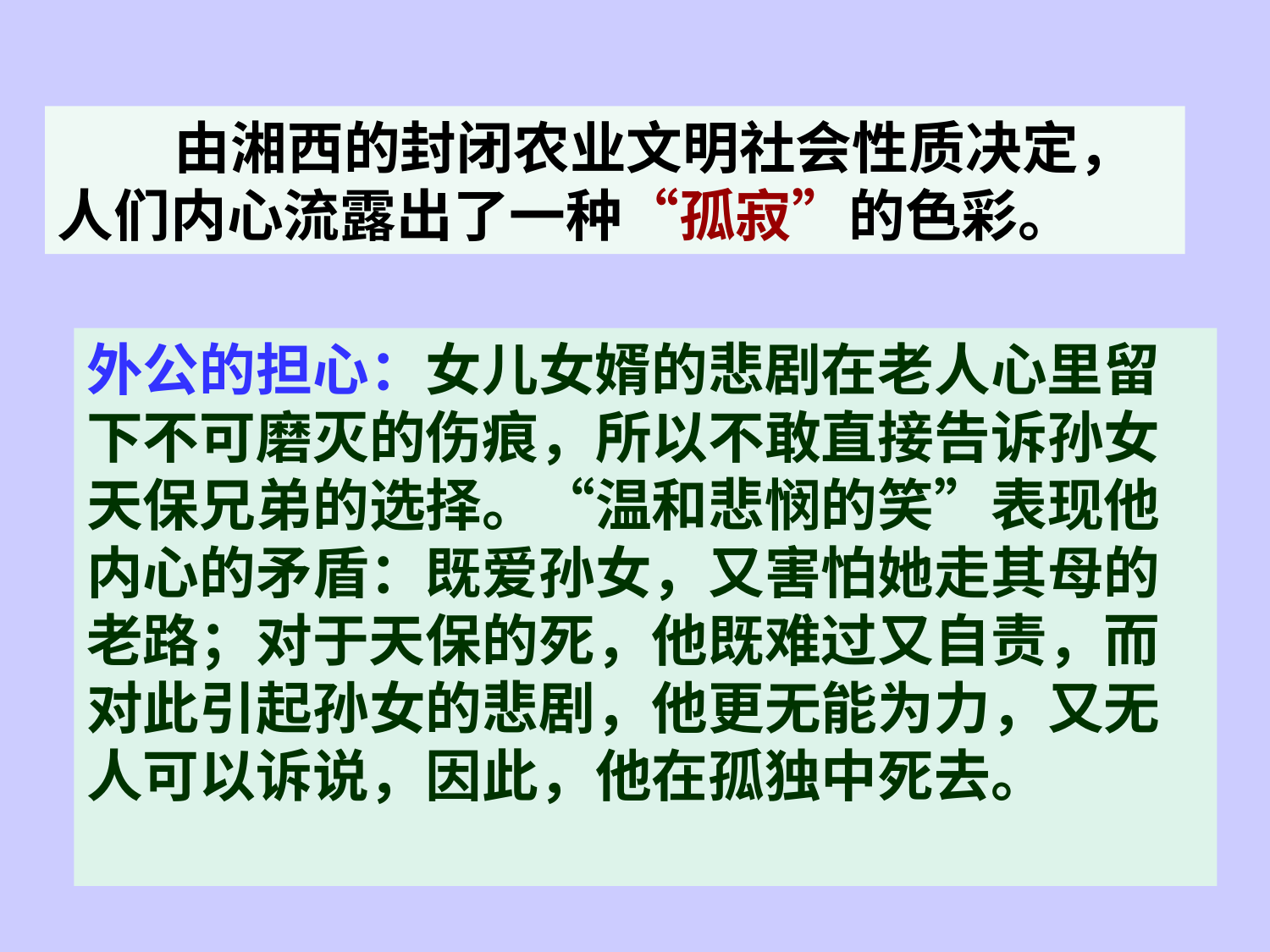

由湘西的封闭农业文明社会性质决定，人们内心流露出了一种“孤寂”的色彩。
外公的担心：女儿女婿的悲剧在老人心里留下不可磨灭的伤痕，所以不敢直接告诉孙女天保兄弟的选择。“温和悲悯的笑”表现他内心的矛盾：既爱孙女，又害怕她走其母的老路；对于天保的死，他既难过又自责，而对此引起孙女的悲剧，他更无能为力，又无人可以诉说，因此，他在孤独中死去。